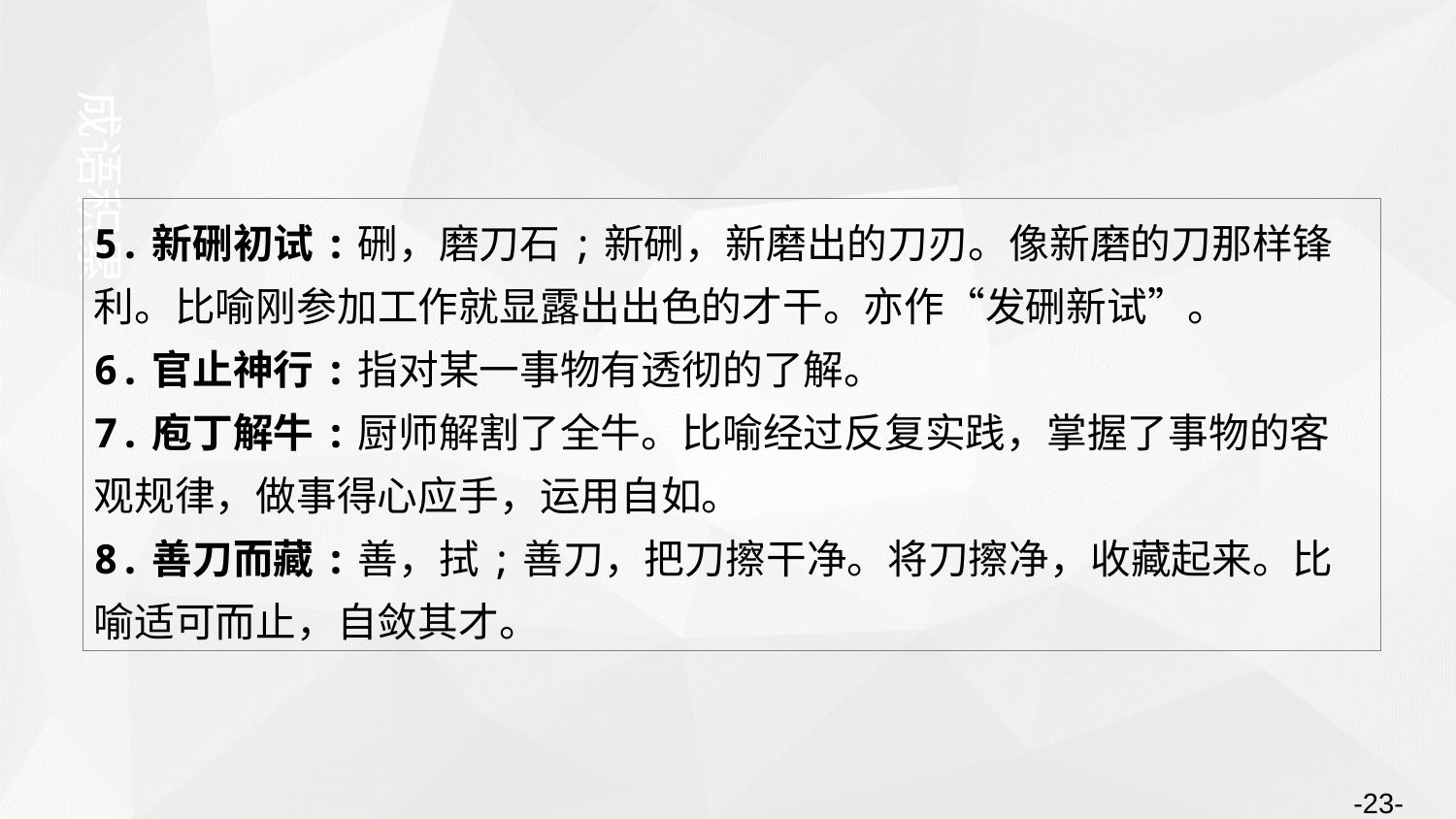

成语积累
5.新硎初试:硎，磨刀石;新硎，新磨出的刀刃。像新磨的刀那样锋利。比喻刚参加工作就显露出出色的才干。亦作“发硎新试”。
6.官止神行:指对某一事物有透彻的了解。
7.庖丁解牛:厨师解割了全牛。比喻经过反复实践，掌握了事物的客观规律，做事得心应手，运用自如。
8.善刀而藏:善，拭;善刀，把刀擦干净。将刀擦净，收藏起来。比喻适可而止，自敛其才。
-23-